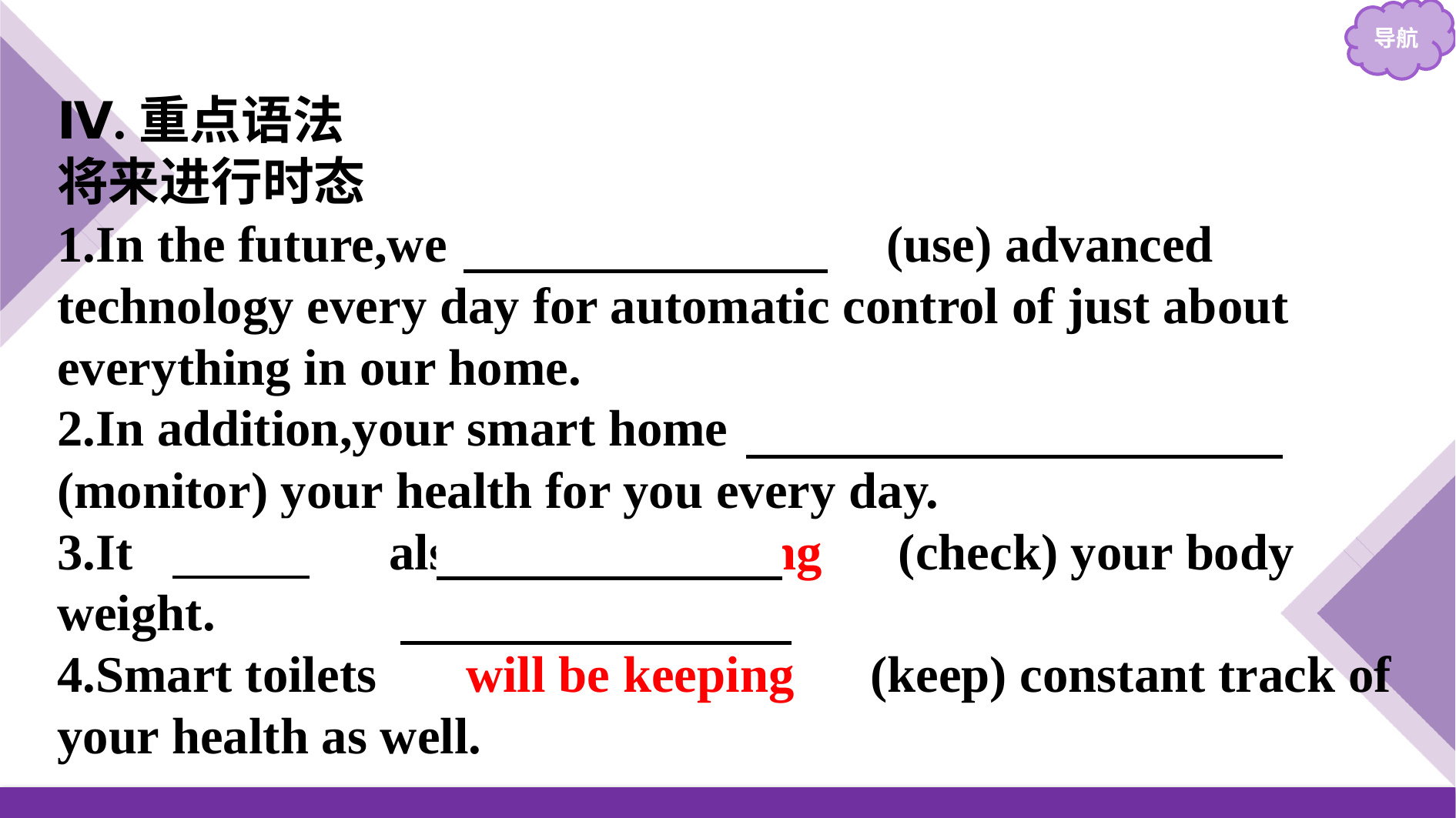

Ⅳ.重点语法
将来进行时态
1.In the future,we 　will be using　(use) advanced technology every day for automatic control of just about everything in our home.
2.In addition,your smart home 　will be monitoring　(monitor) your health for you every day.
3.It 　will　 also 　be checking　(check) your body weight.
4.Smart toilets 　will be keeping　(keep) constant track of your health as well.